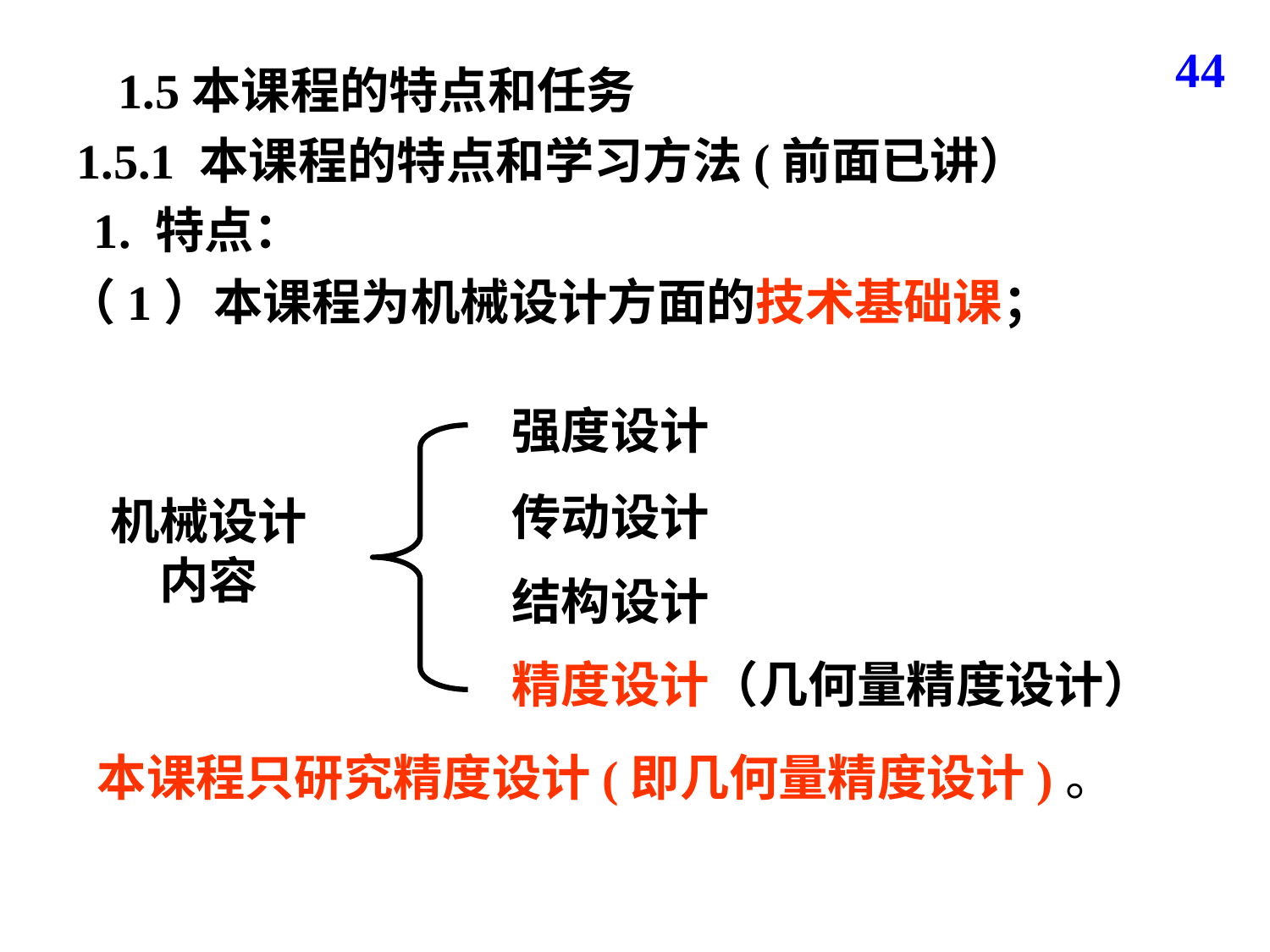

44
1.5本课程的特点和任务
1.5.1 本课程的特点和学习方法(前面已讲）
  1. 特点：
（1）本课程为机械设计方面的技术基础课；
强度设计

传动设计
机械设计
内容
结构设计
精度设计（几何量精度设计）
本课程只研究精度设计(即几何量精度设计)。